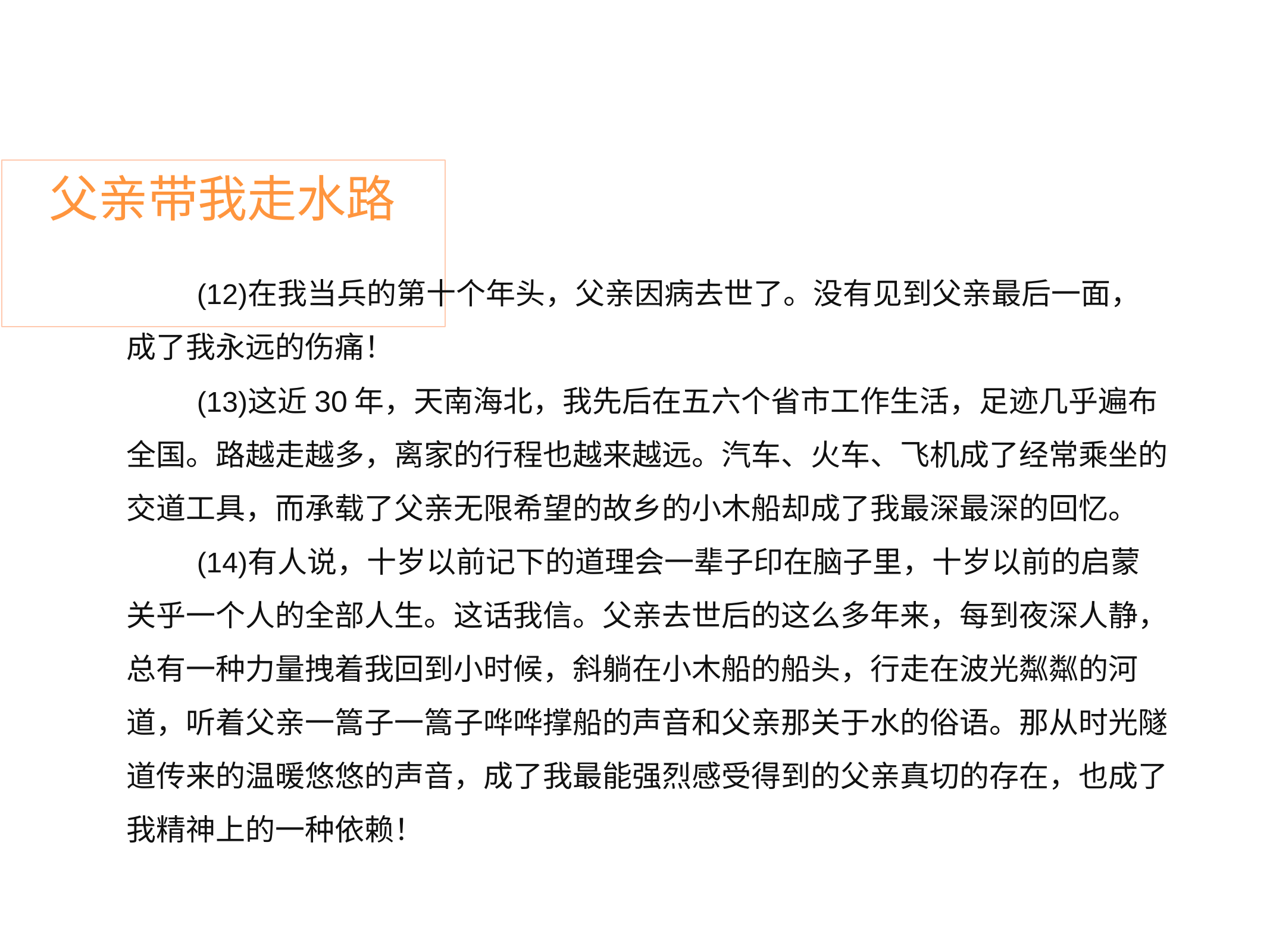

# 父亲带我走水路
在我当兵的第十个年头，父亲因病去世了。没有见到父亲最后一面， 成了我永远的伤痛！
这近30年，天南海北，我先后在五六个省市工作生活，足迹几乎遍布 全国。路越走越多，离家的行程也越来越远。汽车、火车、飞机成了经常乘坐的 交道工具，而承载了父亲无限希望的故乡的小木船却成了我最深最深的回忆。
有人说，十岁以前记下的道理会一辈子印在脑子里，十岁以前的启蒙 关乎一个人的全部人生。这话我信。父亲去世后的这么多年来，每到夜深人静， 总有一种力量拽着我回到小时候，斜躺在小木船的船头，行走在波光粼粼的河 道，听着父亲一篙子一篙子哗哗撑船的声音和父亲那关于水的俗语。那从时光隧 道传来的温暖悠悠的声音，成了我最能强烈感受得到的父亲真切的存在，也成了 我精神上的一种依赖！